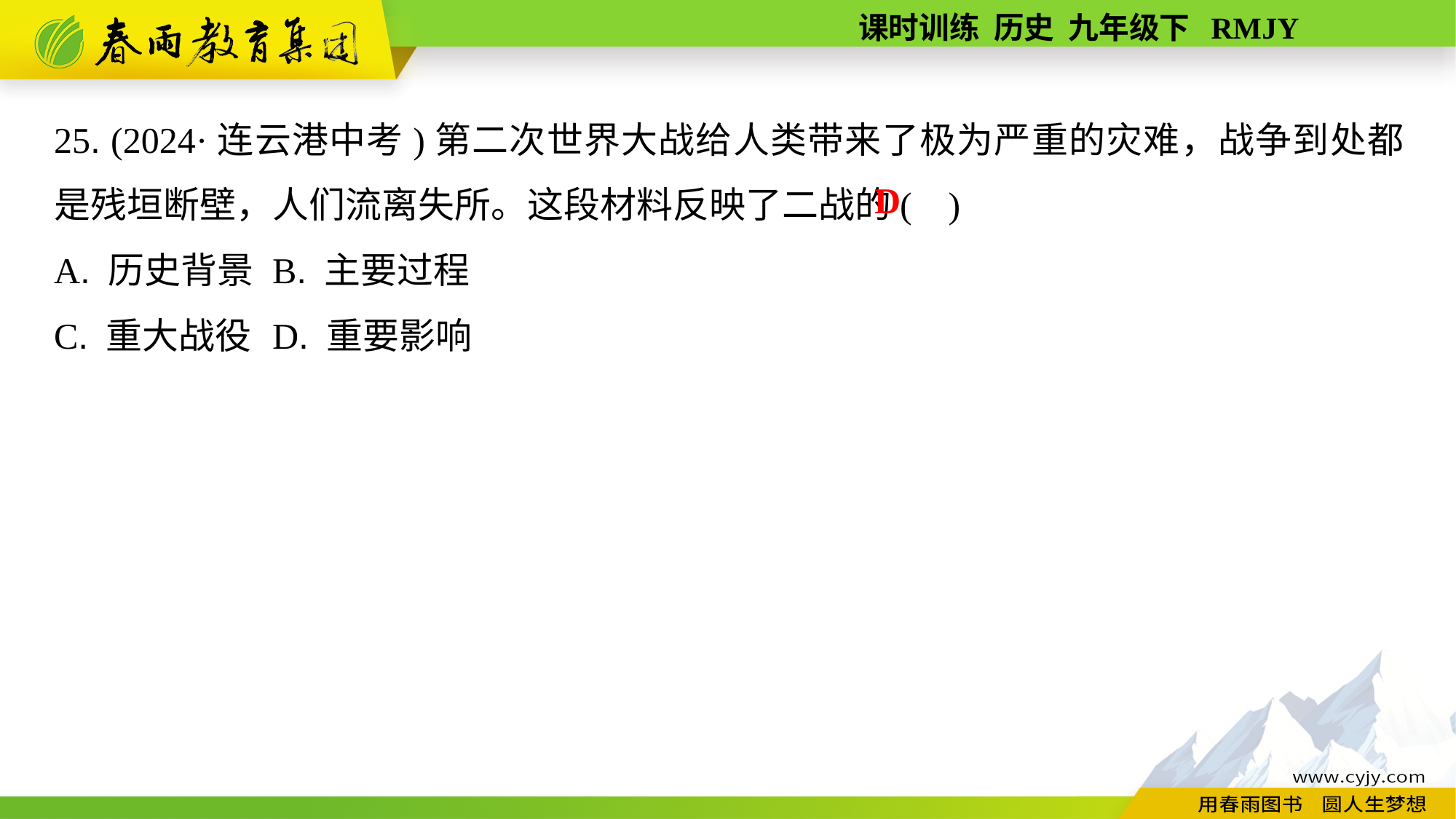

25. (2024·连云港中考)第二次世界大战给人类带来了极为严重的灾难，战争到处都是残垣断壁，人们流离失所。这段材料反映了二战的(    )
A. 历史背景	B. 主要过程
C. 重大战役	D. 重要影响
D